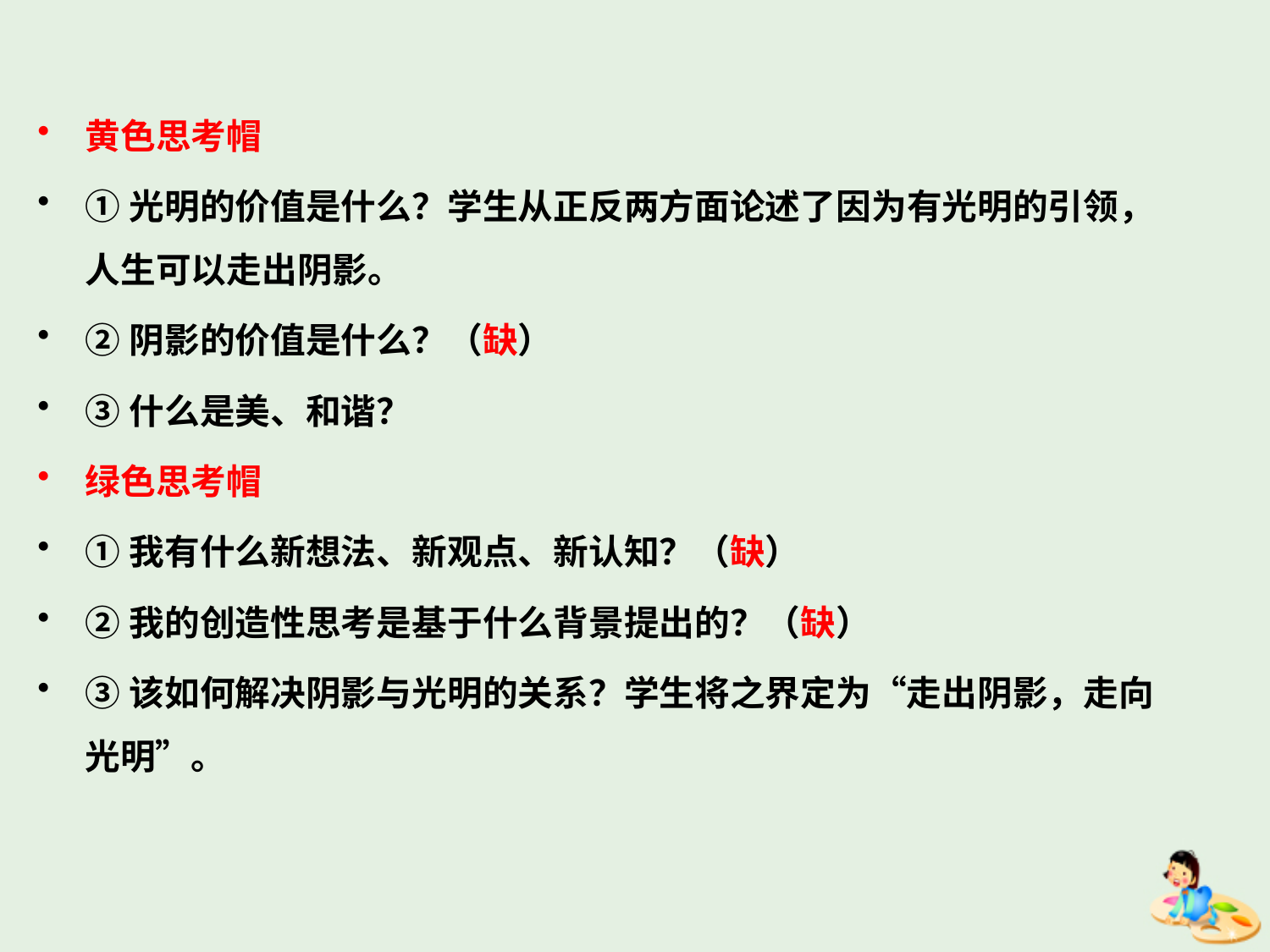

黄色思考帽
①光明的价值是什么？学生从正反两方面论述了因为有光明的引领，人生可以走出阴影。
②阴影的价值是什么？（缺）
③什么是美、和谐？
绿色思考帽
①我有什么新想法、新观点、新认知？（缺）
②我的创造性思考是基于什么背景提出的？（缺）
③该如何解决阴影与光明的关系？学生将之界定为“走出阴影，走向光明”。